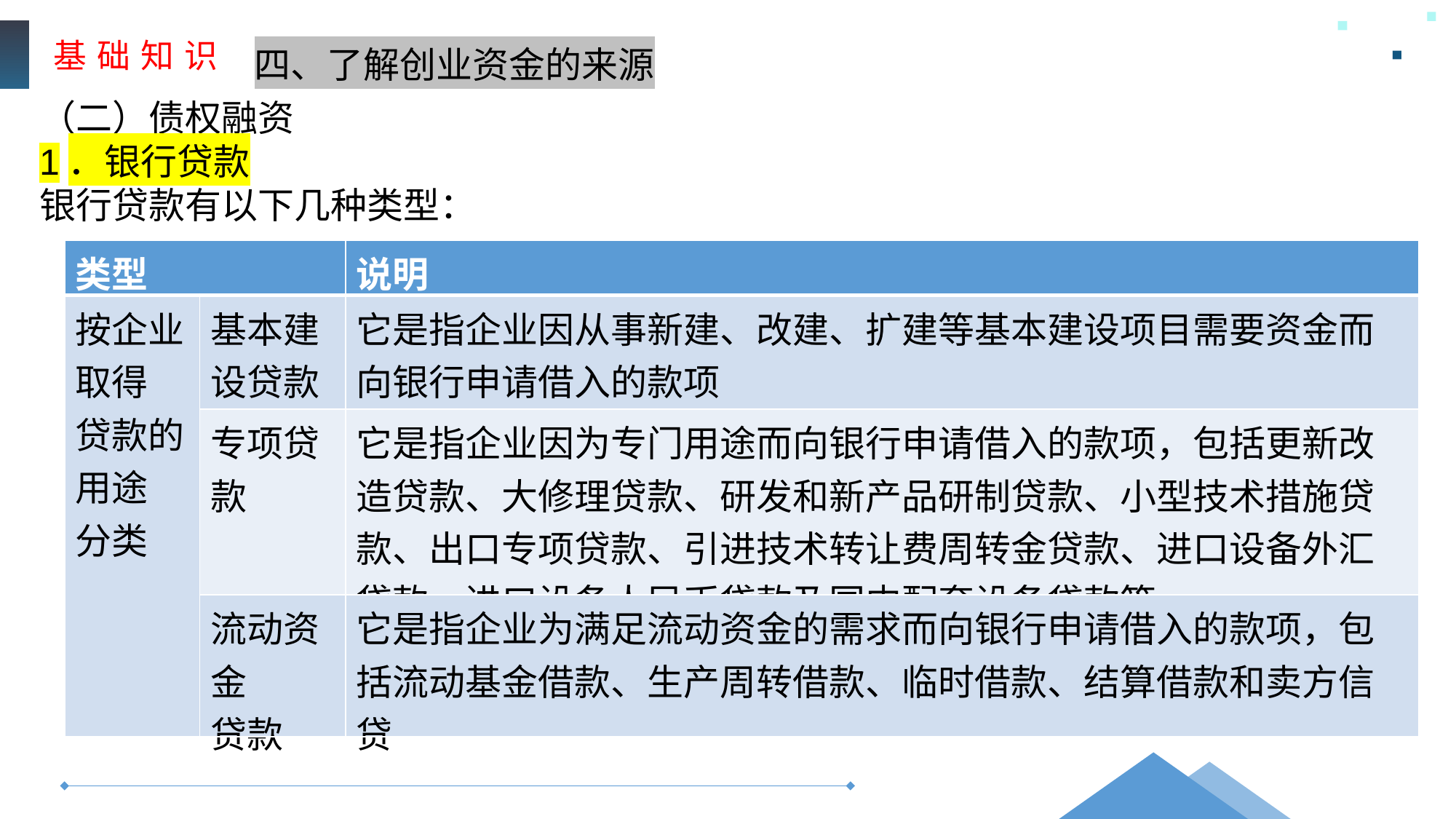

基 础 知 识

四、了解创业资金的来源
（二）债权融资
1．银行贷款
银行贷款有以下几种类型：
| 类型 |  | 说明 |
| --- | --- | --- |
| 按企业取得 贷款的用途 分类 | 基本建设贷款 | 它是指企业因从事新建、改建、扩建等基本建设项目需要资金而向银行申请借入的款项 |
|  | 专项贷款 | 它是指企业因为专门用途而向银行申请借入的款项，包括更新改造贷款、大修理贷款、研发和新产品研制贷款、小型技术措施贷款、出口专项贷款、引进技术转让费周转金贷款、进口设备外汇贷款、进口设备人民币贷款及国内配套设备贷款等 |
|  | 流动资金 贷款 | 它是指企业为满足流动资金的需求而向银行申请借入的款项，包括流动基金借款、生产周转借款、临时借款、结算借款和卖方信贷 |